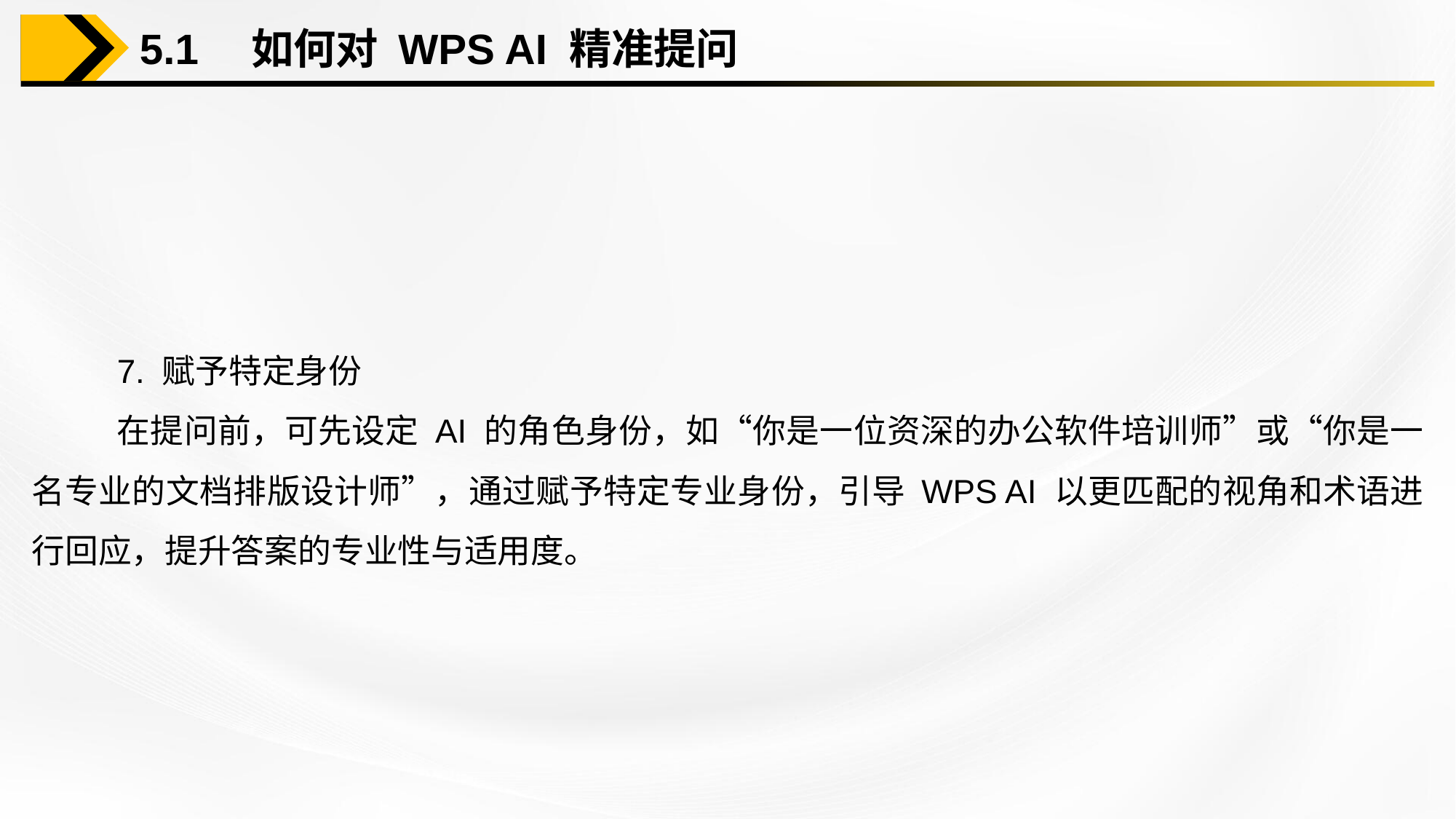

5.1　如何对 WPS AI 精准提问
7. 赋予特定身份
在提问前，可先设定 AI 的角色身份，如“你是一位资深的办公软件培训师”或“你是一名专业的文档排版设计师”，通过赋予特定专业身份，引导 WPS AI 以更匹配的视角和术语进行回应，提升答案的专业性与适用度。